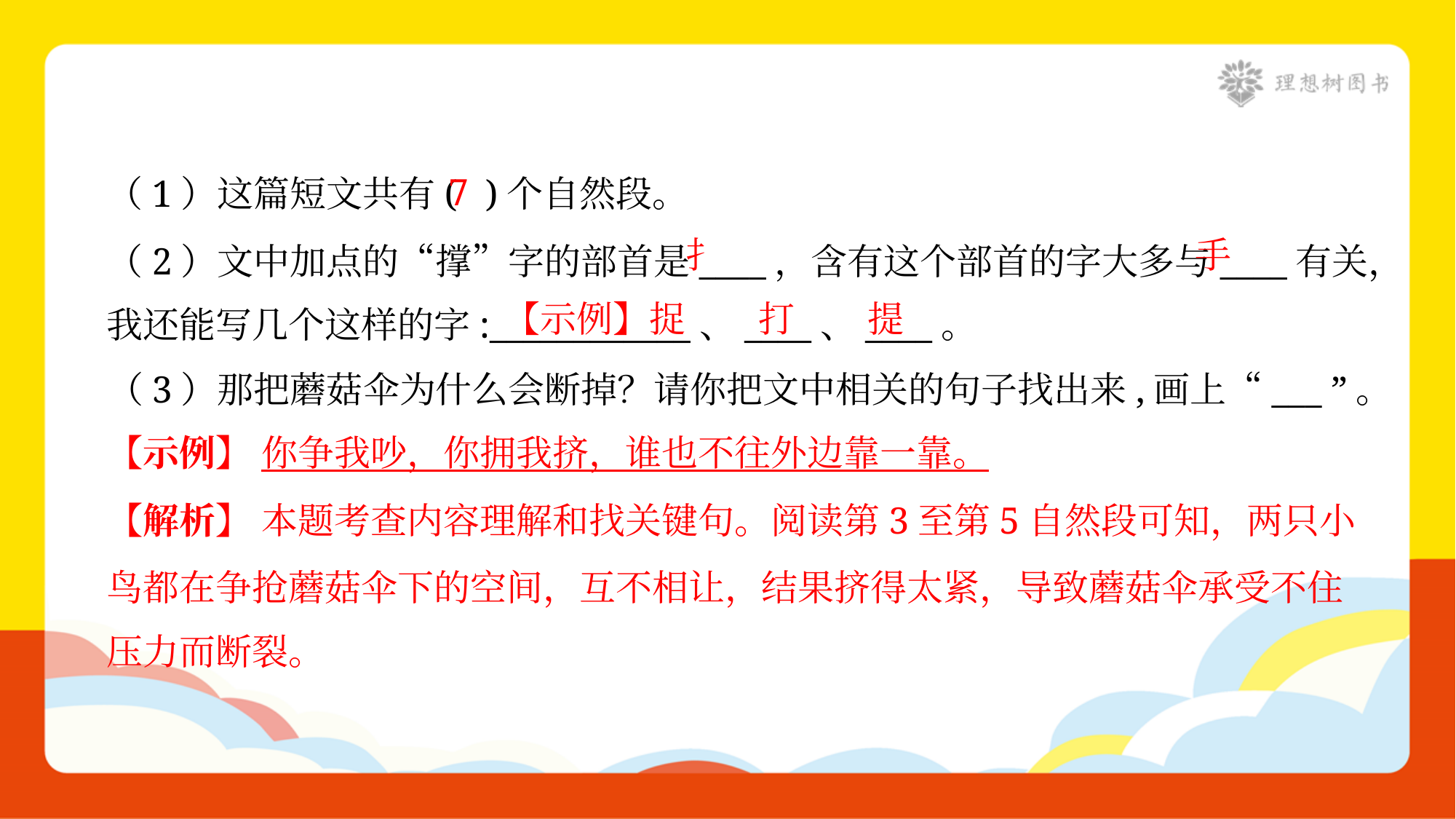

7
（1）这篇短文共有(   )个自然段。
扌
手
（2）文中加点的“撑”字的部首是____，含有这个部首的字大多与____有关，
我还能写几个这样的字:____________、____、____。
【示例】捉
打
提
（3）那把蘑菇伞为什么会断掉？请你把文中相关的句子找出来,画上“___ ”。
【示例】 你争我吵，你拥我挤，谁也不往外边靠一靠。
【解析】 本题考查内容理解和找关键句。阅读第3至第5自然段可知，两只小
鸟都在争抢蘑菇伞下的空间，互不相让，结果挤得太紧，导致蘑菇伞承受不住
压力而断裂。